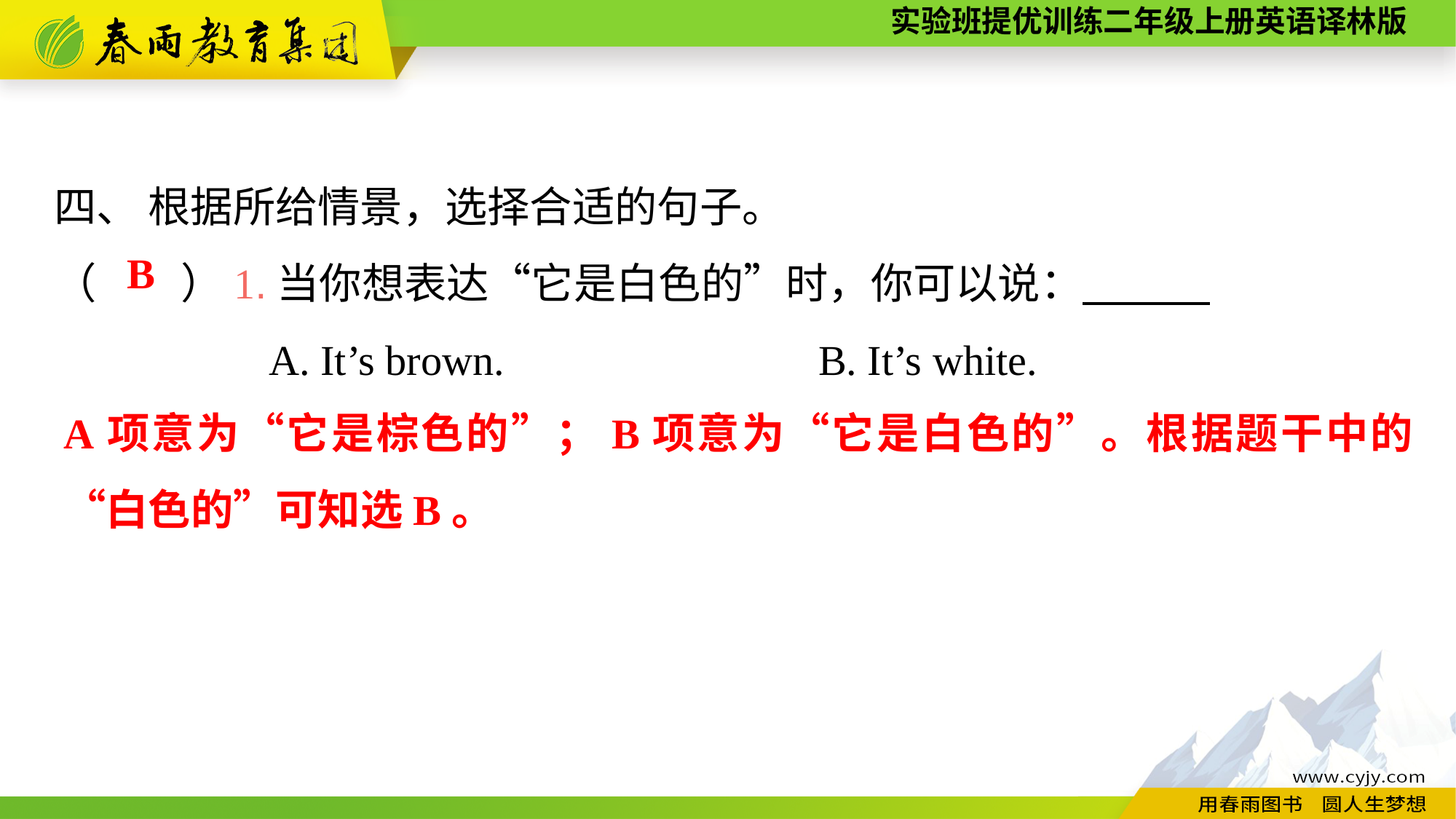

四、 根据所给情景，选择合适的句子。
（　　）1.当你想表达“它是白色的”时，你可以说：
A. It’s brown.　　　　　　　	B. It’s white.
B
A项意为“它是棕色的”；B项意为“它是白色的”。根据题干中的“白色的”可知选B。